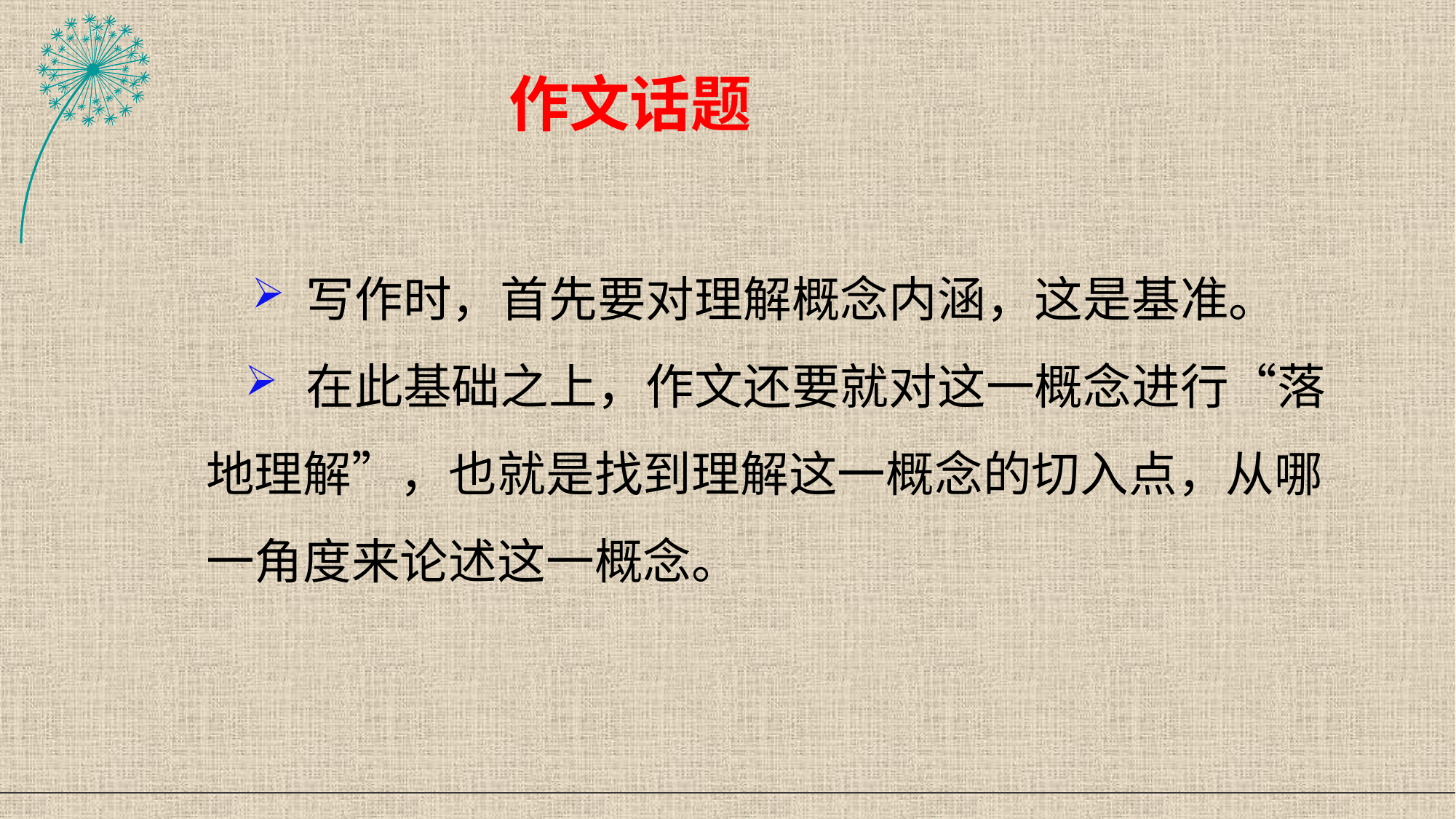

作文话题
  写作时，首先要对理解概念内涵，这是基准。
  在此基础之上，作文还要就对这一概念进行“落地理解”，也就是找到理解这一概念的切入点，从哪一角度来论述这一概念。

#
60